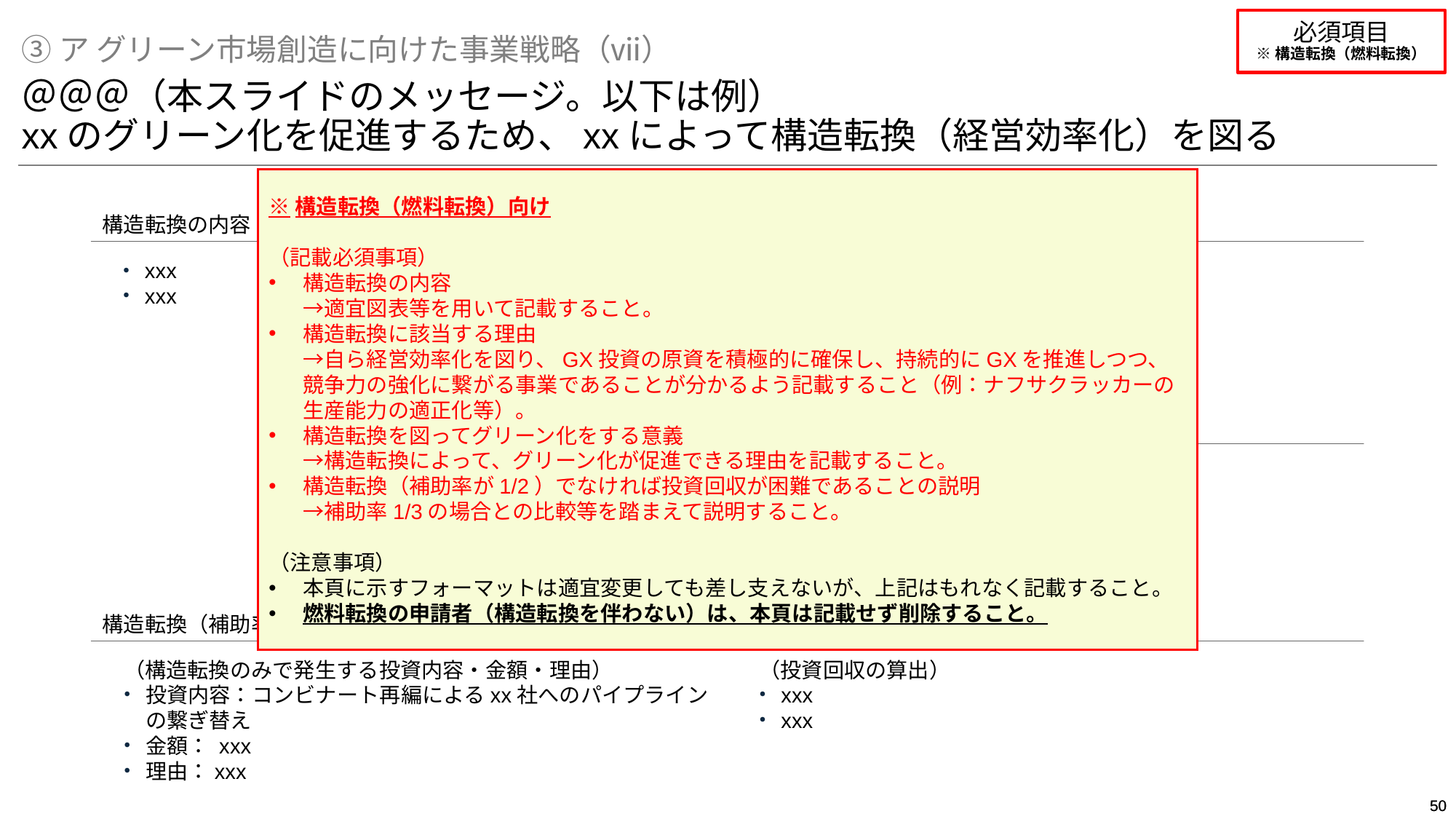

必須項目
※構造転換（燃料転換）
③ア グリーン市場創造に向けた事業戦略（ⅶ）
＠＠＠（本スライドのメッセージ。以下は例）
xxのグリーン化を促進するため、xxによって構造転換（経営効率化）を図る
※構造転換（燃料転換）向け

（記載必須事項）
構造転換の内容
→適宜図表等を用いて記載すること。
構造転換に該当する理由
→自ら経営効率化を図り、GX投資の原資を積極的に確保し、持続的にGXを推進しつつ、競争力の強化に繋がる事業であることが分かるよう記載すること（例：ナフサクラッカーの生産能力の適正化等）。
構造転換を図ってグリーン化をする意義
→構造転換によって、グリーン化が促進できる理由を記載すること。
構造転換（補助率が1/2）でなければ投資回収が困難であることの説明
→補助率1/3の場合との比較等を踏まえて説明すること。

（注意事項）
本頁に示すフォーマットは適宜変更しても差し支えないが、上記はもれなく記載すること。
燃料転換の申請者（構造転換を伴わない）は、本頁は記載せず削除すること。
構造転換の内容
構造転換に該当する理由
xxx
xxx
xxx
xxx
構造転換を図ってグリーン化をする意義
xxx
xxx
構造転換（補助率が1/2）でなければ投資回収が困難であることの説明
（構造転換のみで発生する投資内容・金額・理由）
投資内容：コンビナート再編によるxx社へのパイプラインの繋ぎ替え
金額： xxx
理由：xxx
（投資回収の算出）
xxx
xxx